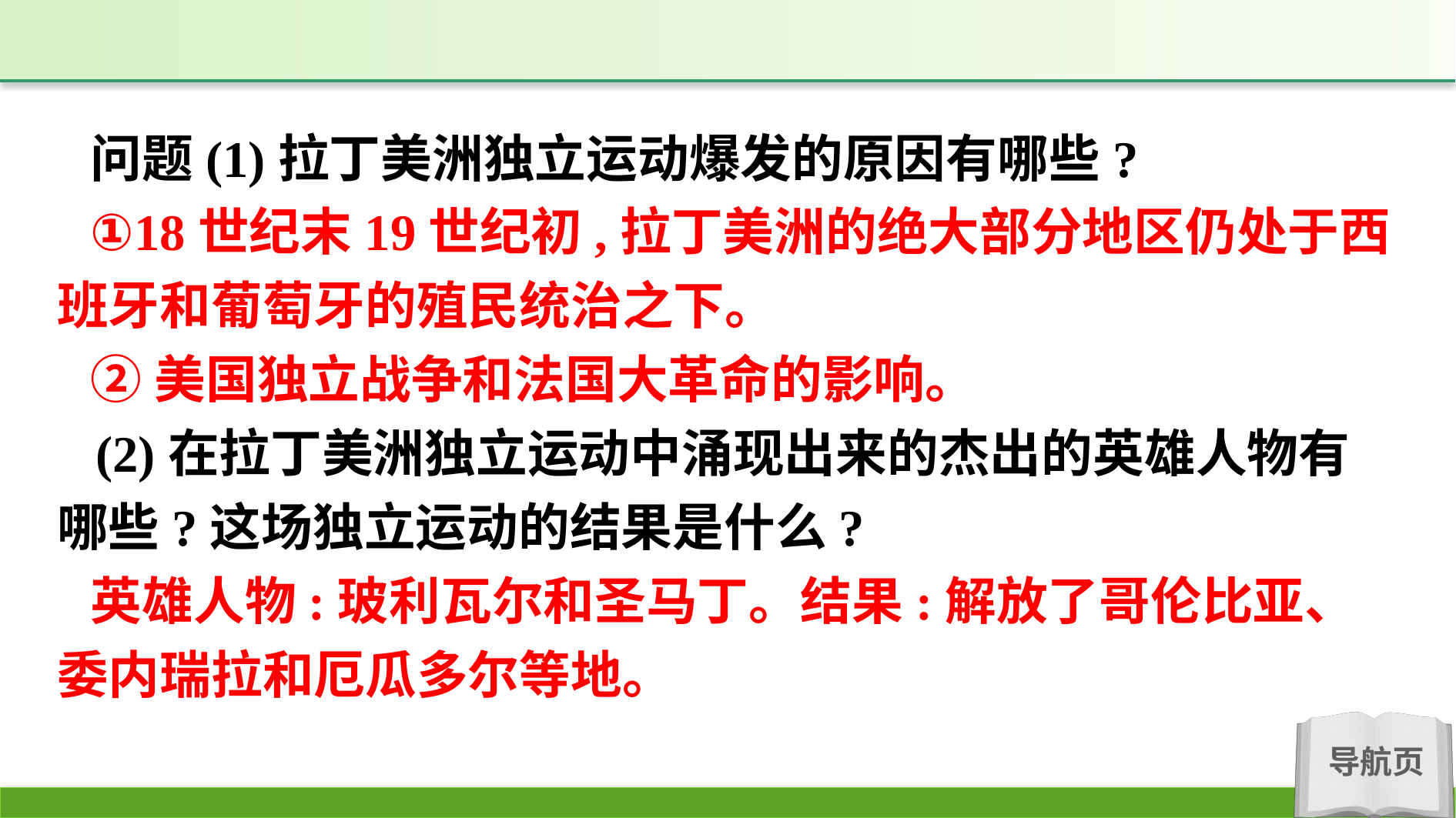

问题(1)拉丁美洲独立运动爆发的原因有哪些?
①18世纪末19世纪初,拉丁美洲的绝大部分地区仍处于西班牙和葡萄牙的殖民统治之下。
②美国独立战争和法国大革命的影响。
(2)在拉丁美洲独立运动中涌现出来的杰出的英雄人物有哪些?这场独立运动的结果是什么?
英雄人物:玻利瓦尔和圣马丁。结果:解放了哥伦比亚、委内瑞拉和厄瓜多尔等地。